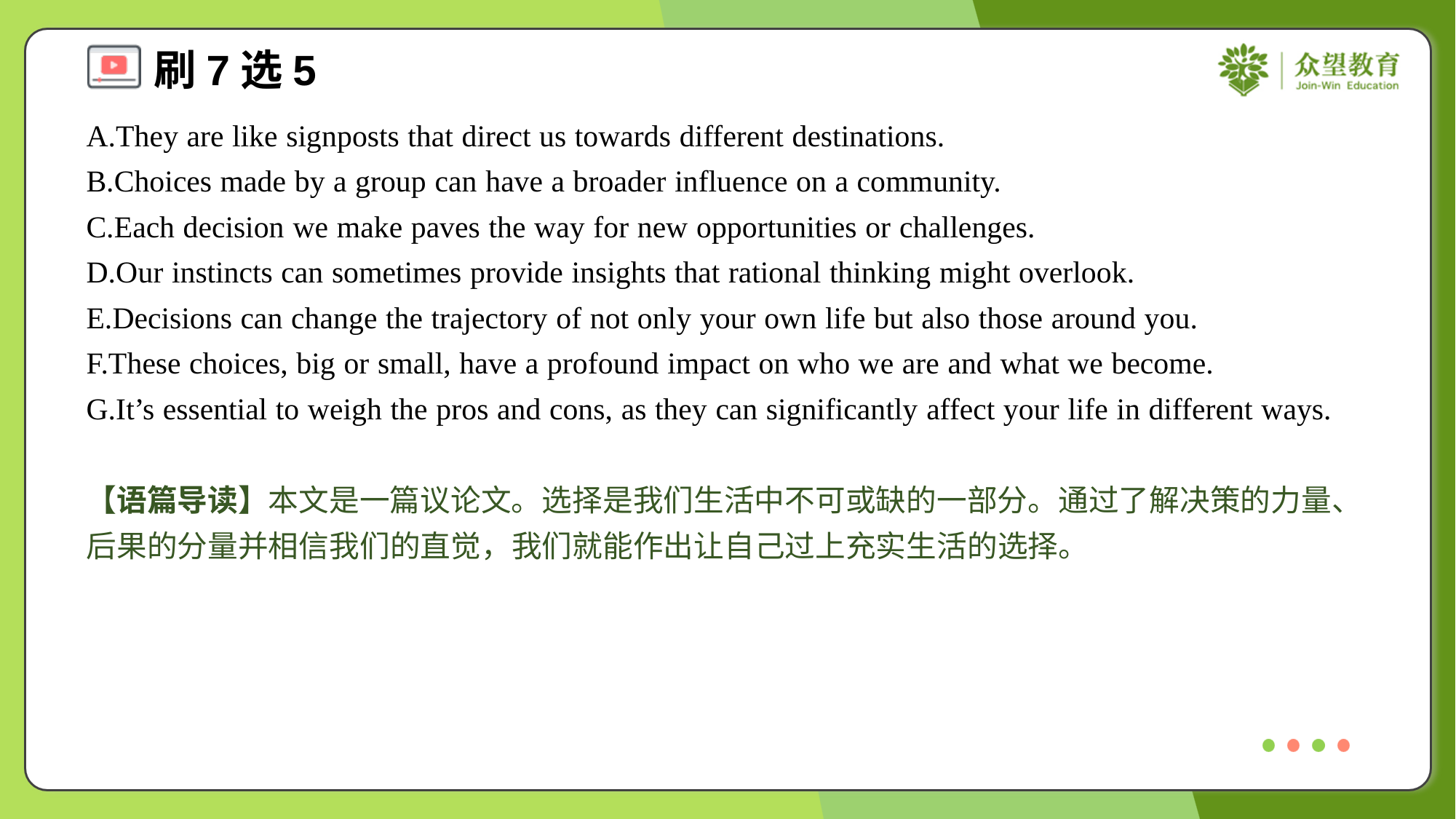

A.They are like signposts that direct us towards different destinations.
B.Choices made by a group can have a broader influence on a community.
C.Each decision we make paves the way for new opportunities or challenges.
D.Our instincts can sometimes provide insights that rational thinking might overlook.
E.Decisions can change the trajectory of not only your own life but also those around you.
F.These choices, big or small, have a profound impact on who we are and what we become.
G.It’s essential to weigh the pros and cons, as they can significantly affect your life in different ways.
【语篇导读】本文是一篇议论文。选择是我们生活中不可或缺的一部分。通过了解决策的力量、后果的分量并相信我们的直觉，我们就能作出让自己过上充实生活的选择。